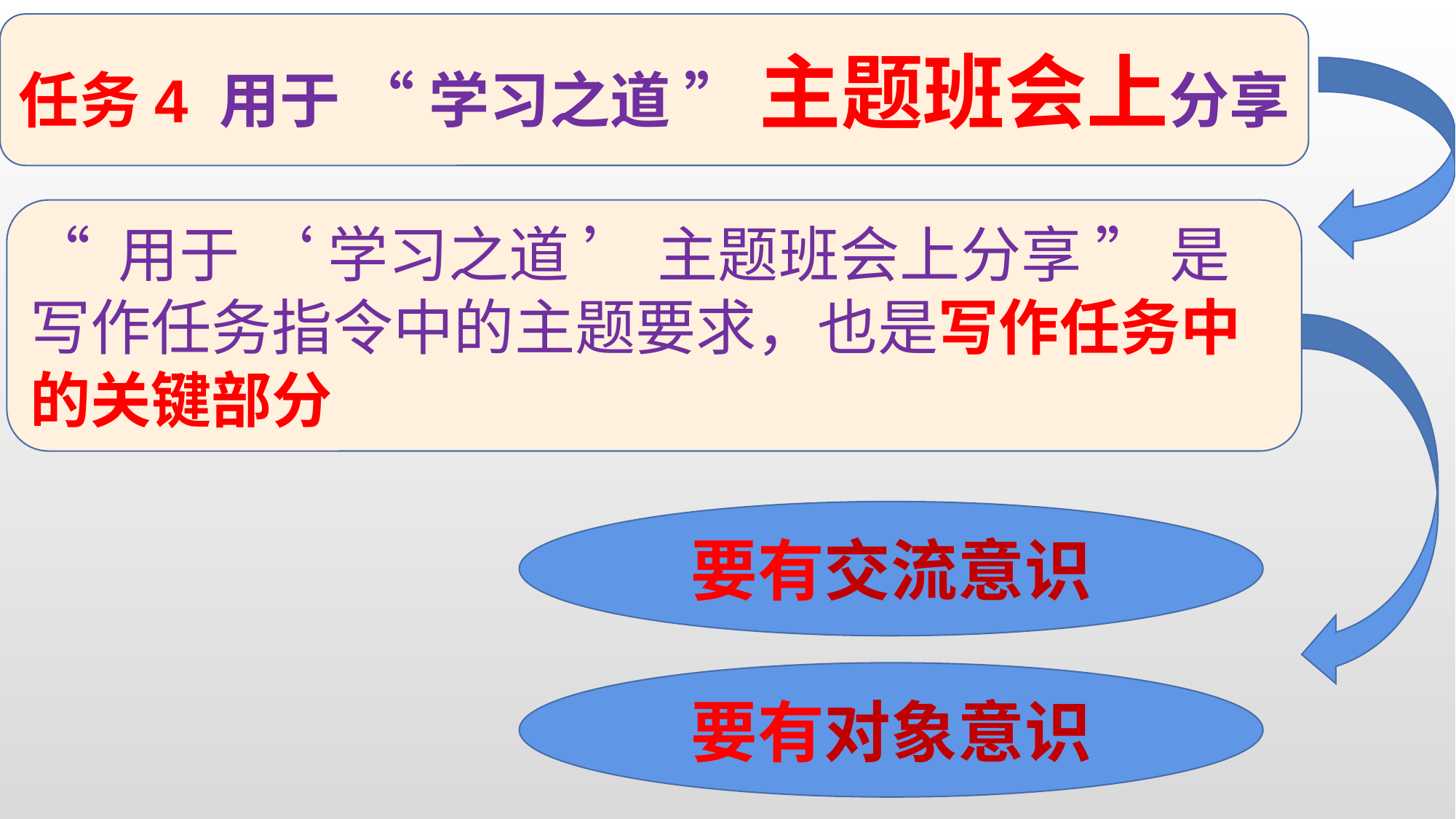

任务4 用于 “ 学习之道 ” 主题班会上分享

“ 用于 ‘ 学习之道 ’ 主题班会上分享 ” 是写作任务指令中的主题要求，也是写作任务中的关键部分

要有交流意识
要有对象意识